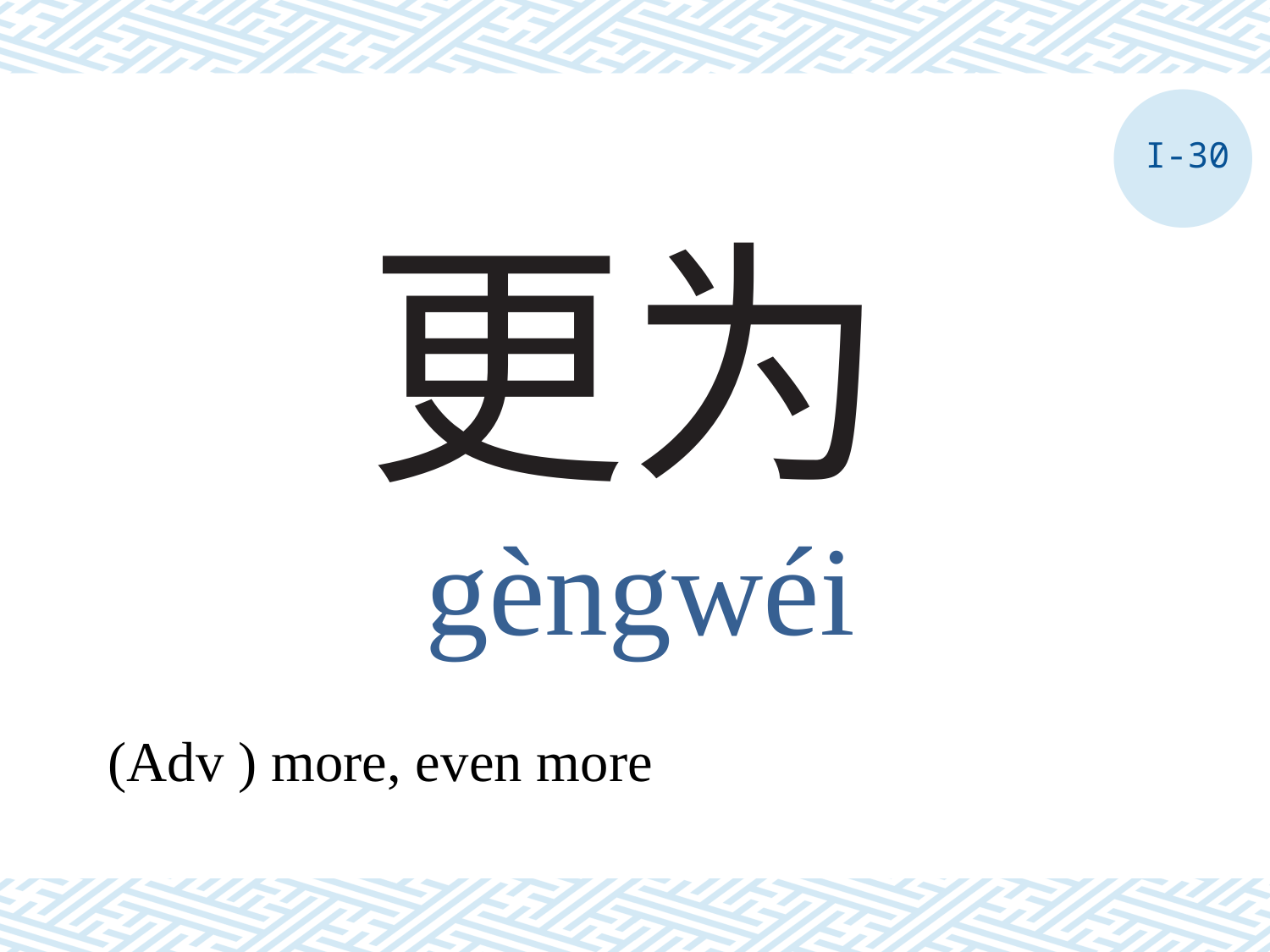

I-30

# 更为
gèngwéi
(Adv ) more, even more